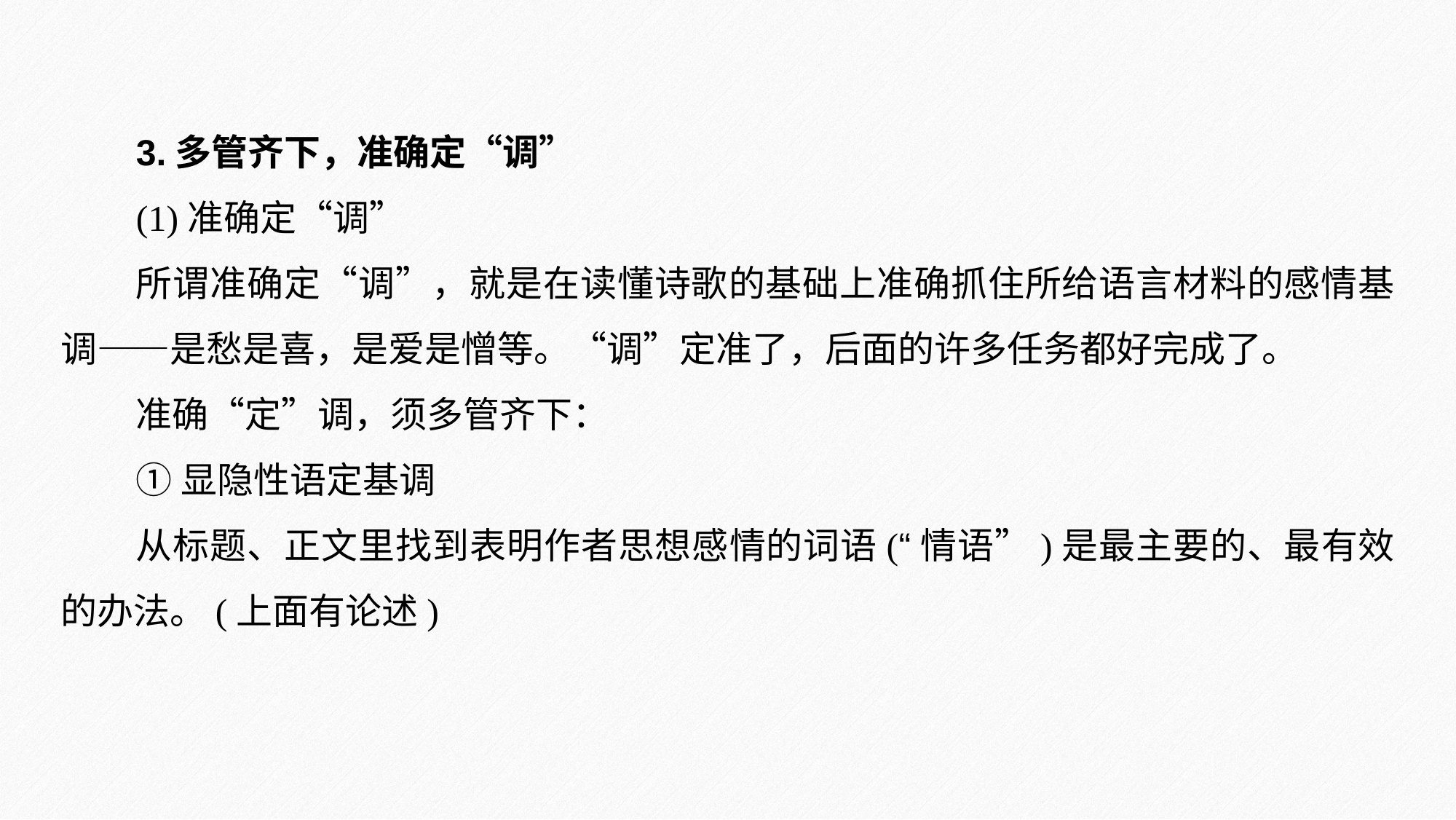

3.多管齐下，准确定“调”
(1)准确定“调”
所谓准确定“调”，就是在读懂诗歌的基础上准确抓住所给语言材料的感情基调——是愁是喜，是爱是憎等。“调”定准了，后面的许多任务都好完成了。
准确“定”调，须多管齐下：
①显隐性语定基调
从标题、正文里找到表明作者思想感情的词语(“情语”)是最主要的、最有效的办法。(上面有论述)